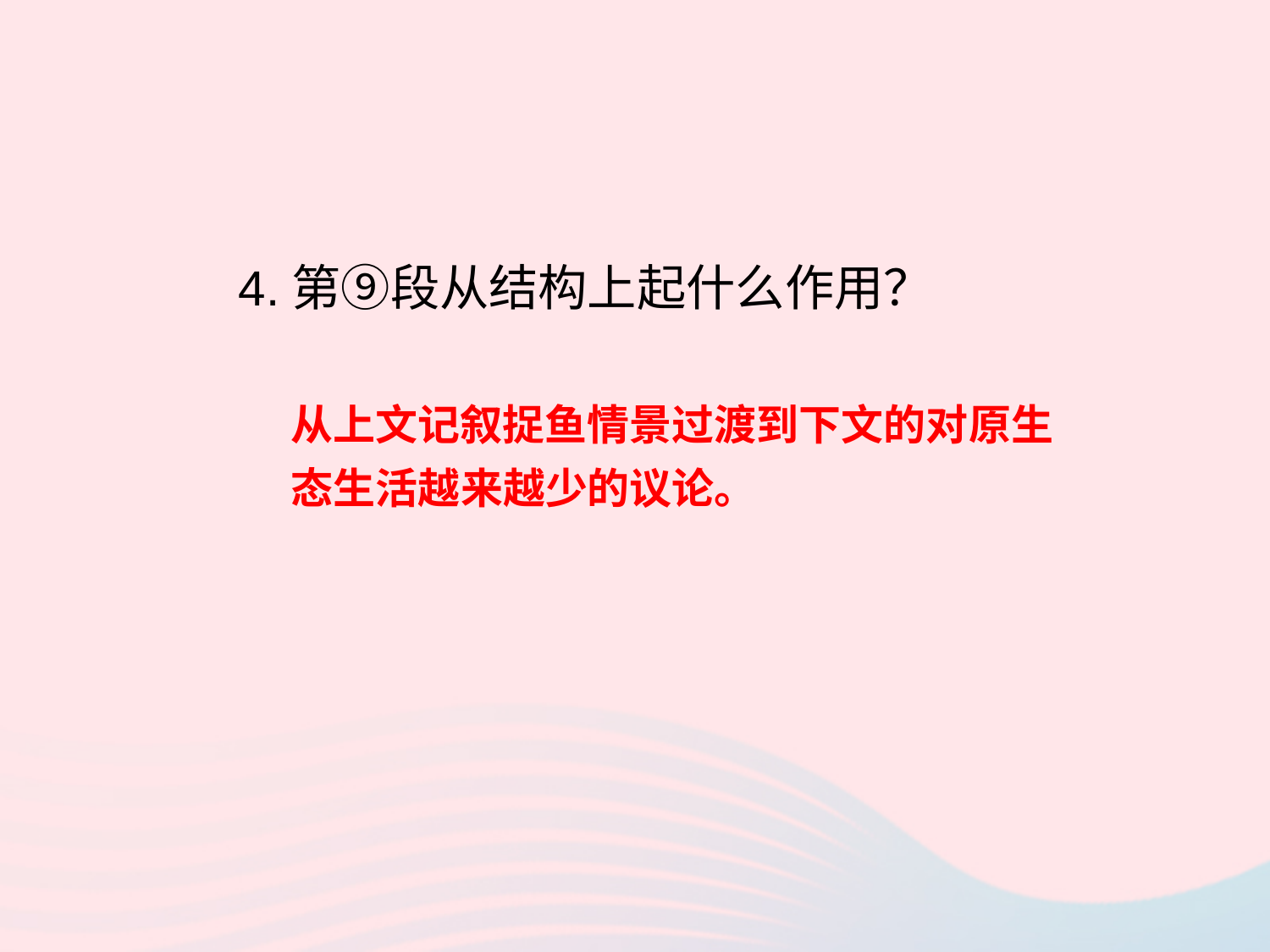

4.第⑨段从结构上起什么作用？
从上文记叙捉鱼情景过渡到下文的对原生态生活越来越少的议论。